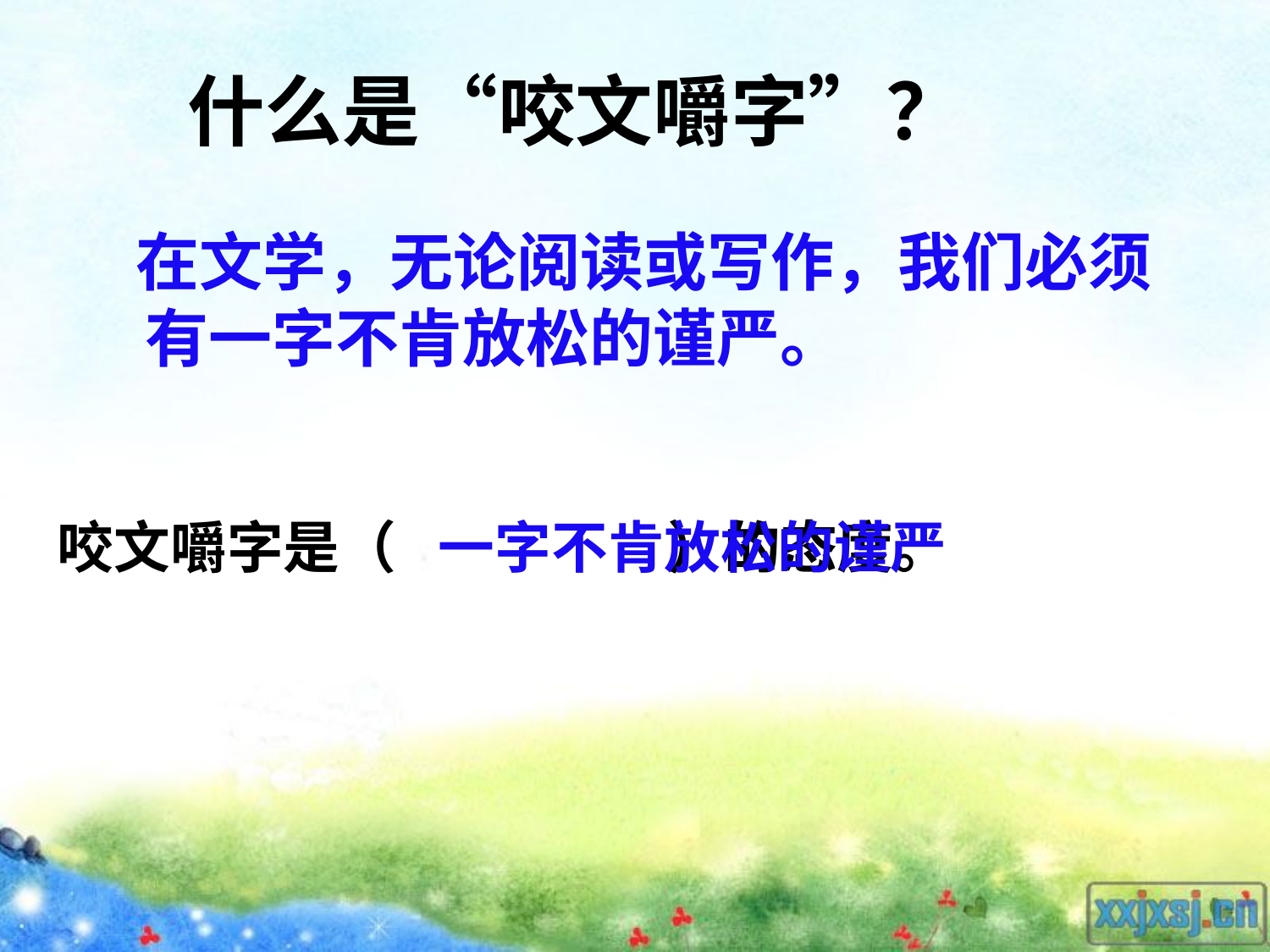

什么是“咬文嚼字”？

   在文学，无论阅读或写作，我们必须有一字不肯放松的谨严。
咬文嚼字是（                     ）的态度。
一字不肯放松的谨严